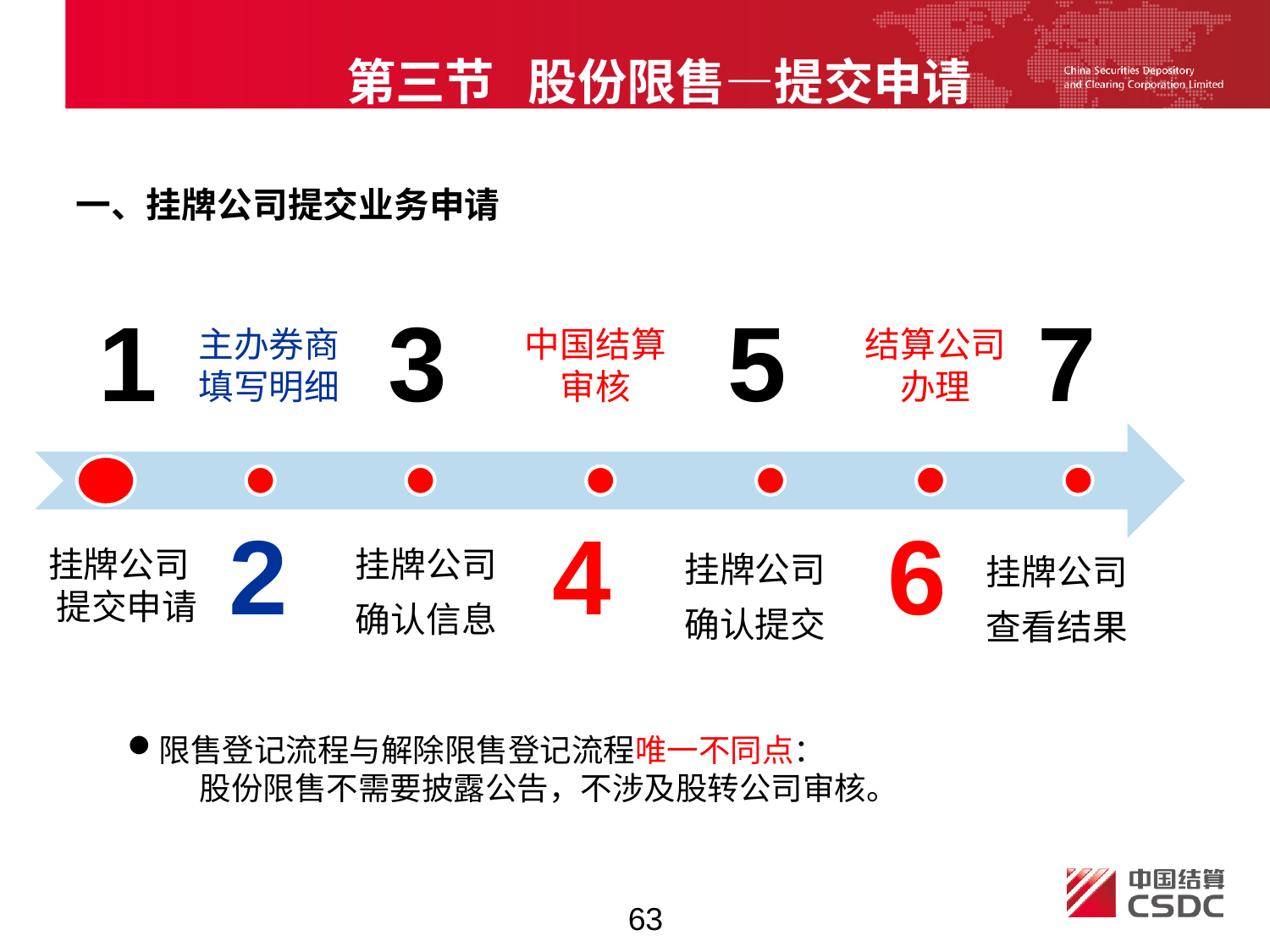

第三节   股份限售—提交申请
一、挂牌公司提交业务申请
1
3
5
7
主办券商
填写明细

中国结算
审核

结算公司
办理

2
4
6
挂牌公司
确认信息
挂牌公司
 提交申请
挂牌公司
确认提交
挂牌公司
查看结果

限售登记流程与解除限售登记流程唯一不同点：
         股份限售不需要披露公告，不涉及股转公司审核。
63